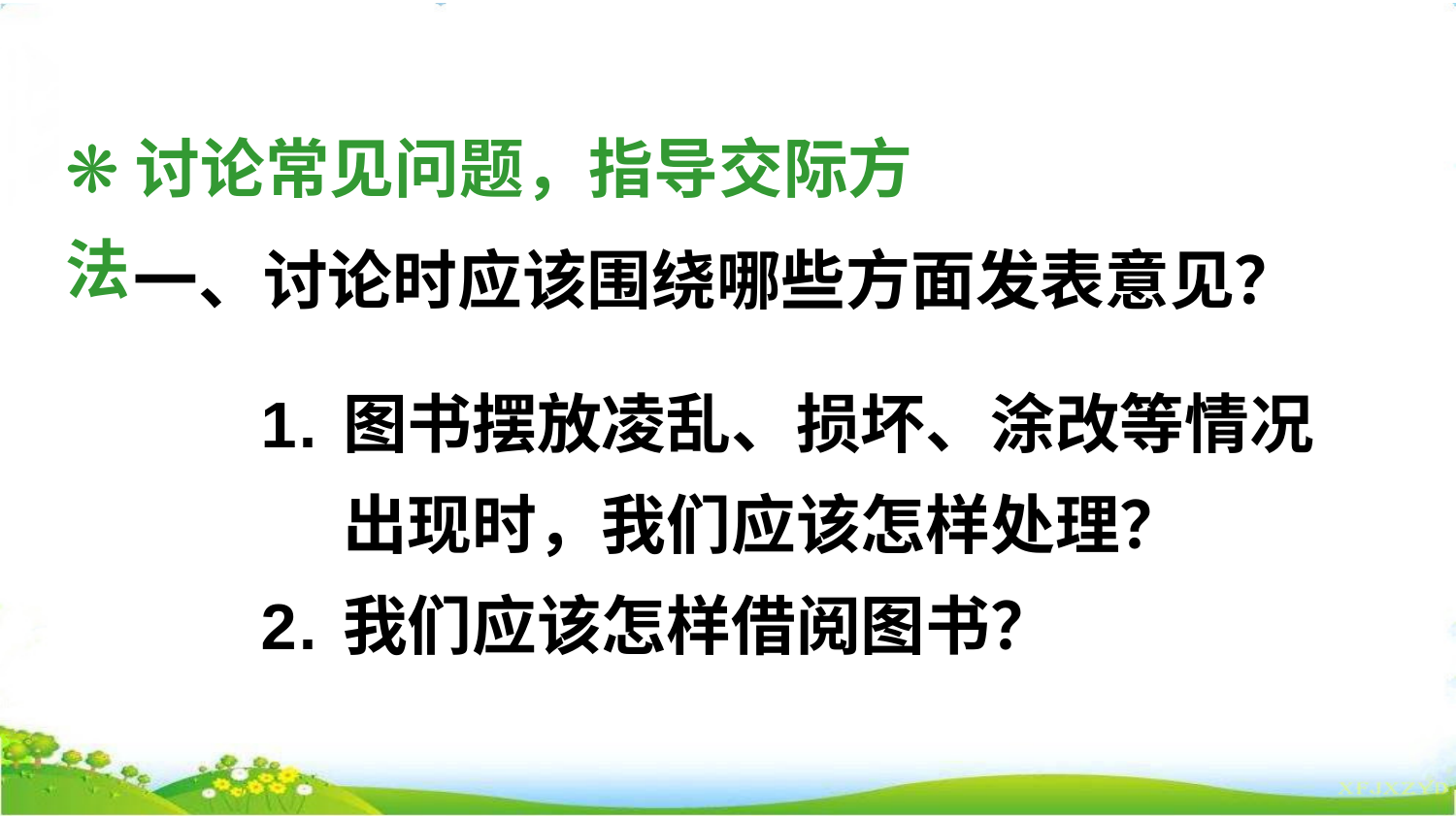

❋讨论常见问题，指导交际方法
一、讨论时应该围绕哪些方面发表意见？
图书摆放凌乱、损坏、涂改等情况出现时，我们应该怎样处理？
我们应该怎样借阅图书？